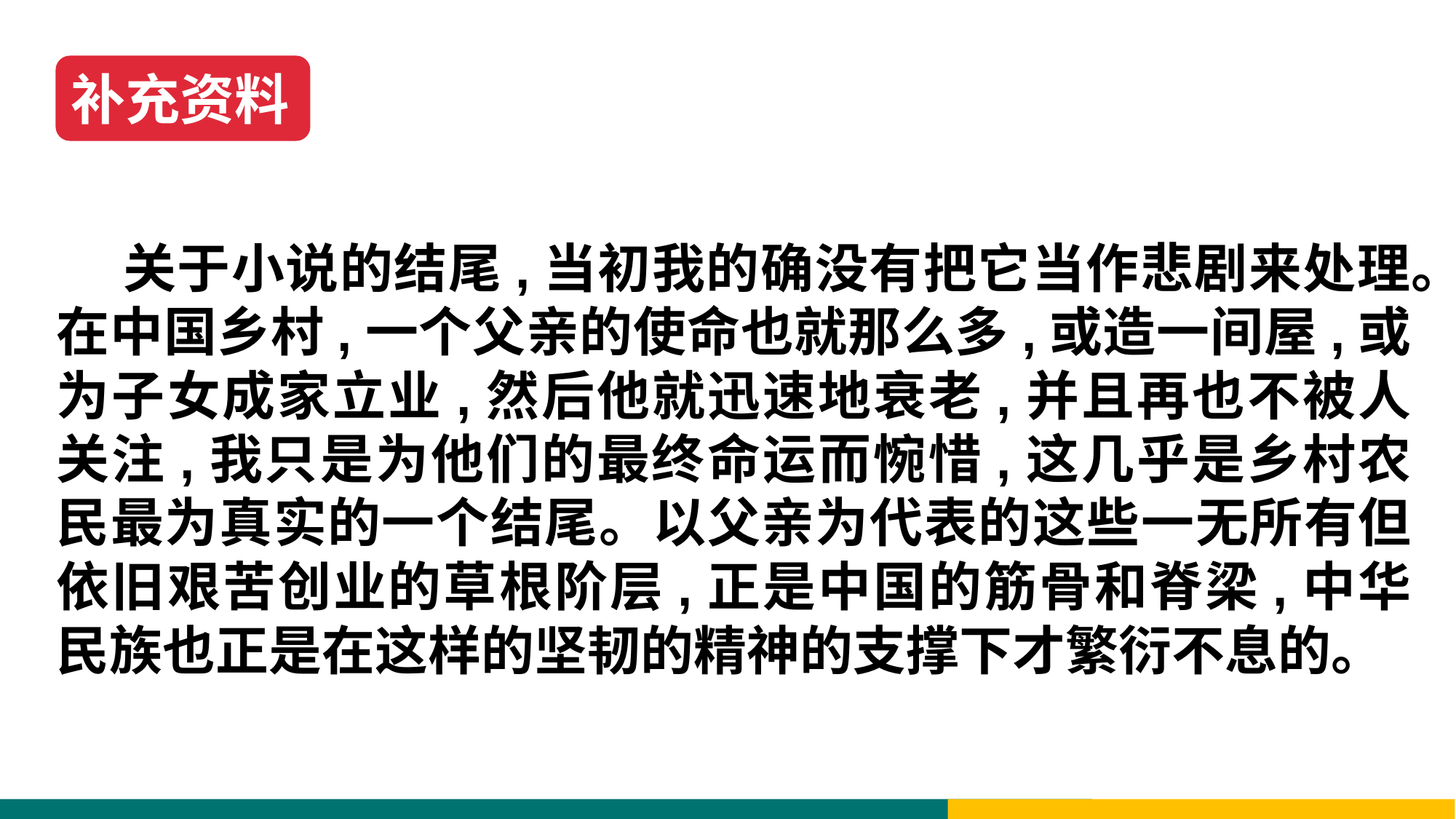

补充资料
    关于小说的结尾,当初我的确没有把它当作悲剧来处理。在中国乡村,一个父亲的使命也就那么多,或造一间屋,或为子女成家立业,然后他就迅速地衰老,并且再也不被人关注,我只是为他们的最终命运而惋惜,这几乎是乡村农民最为真实的一个结尾。以父亲为代表的这些一无所有但依旧艰苦创业的草根阶层,正是中国的筋骨和脊梁,中华民族也正是在这样的坚韧的精神的支撑下才繁衍不息的。